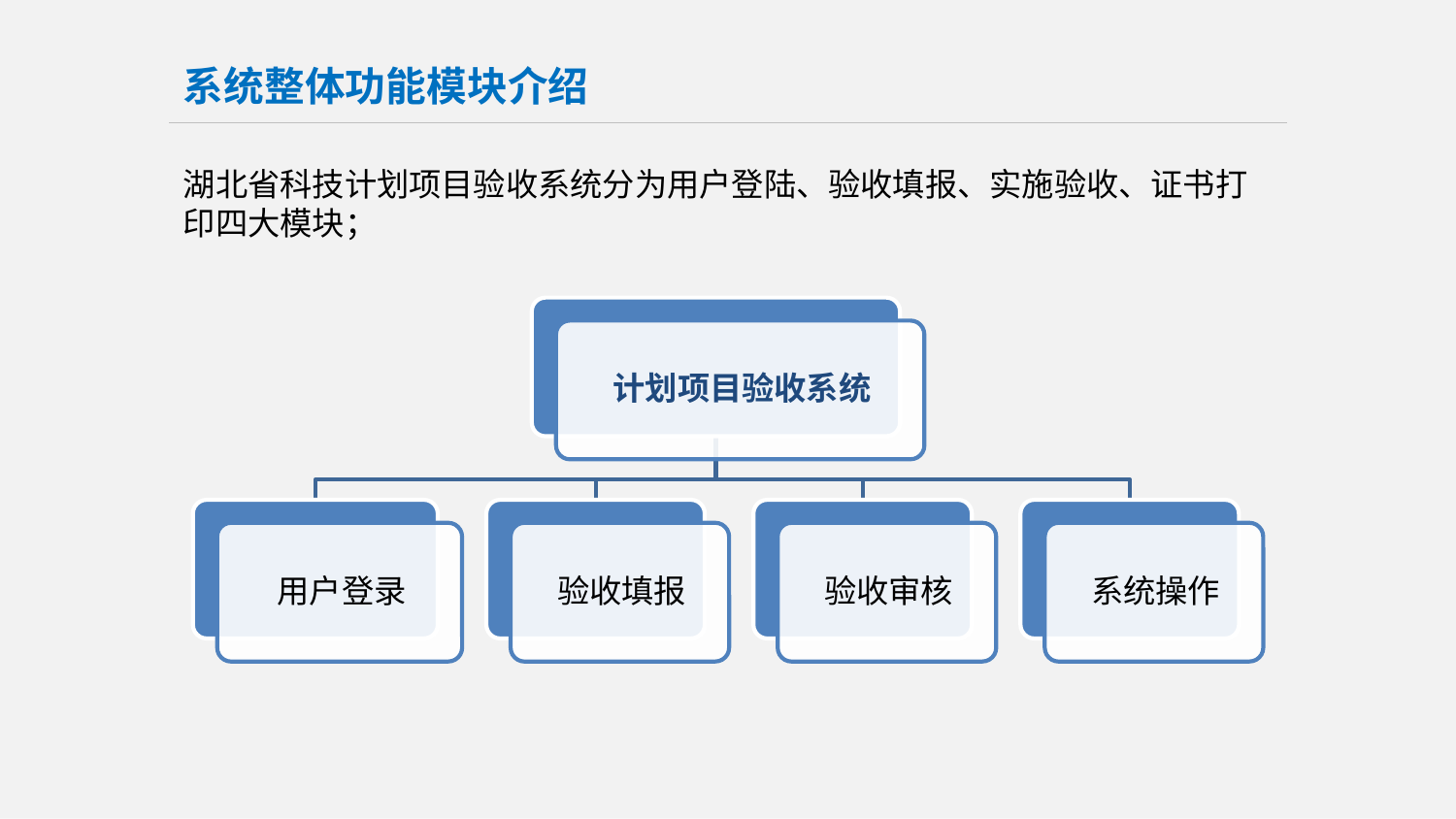

系统整体功能模块介绍
计划项目验收系统
用户登录
验收填报
验收审核
系统操作
湖北省科技计划项目验收系统分为用户登陆、验收填报、实施验收、证书打印四大模块；